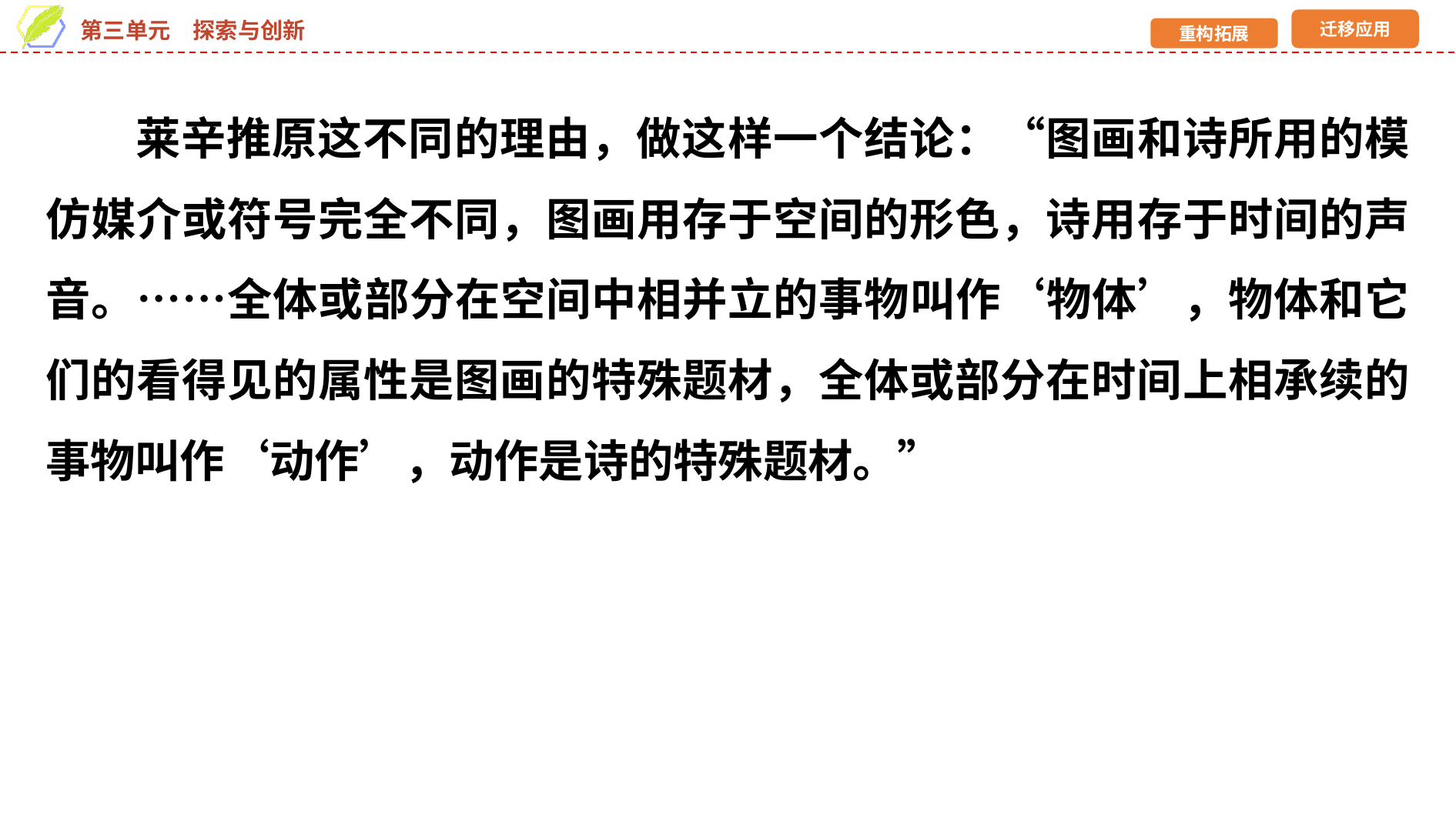

莱辛推原这不同的理由，做这样一个结论：“图画和诗所用的模仿媒介或符号完全不同，图画用存于空间的形色，诗用存于时间的声音。……全体或部分在空间中相并立的事物叫作‘物体’，物体和它们的看得见的属性是图画的特殊题材，全体或部分在时间上相承续的事物叫作‘动作’，动作是诗的特殊题材。”